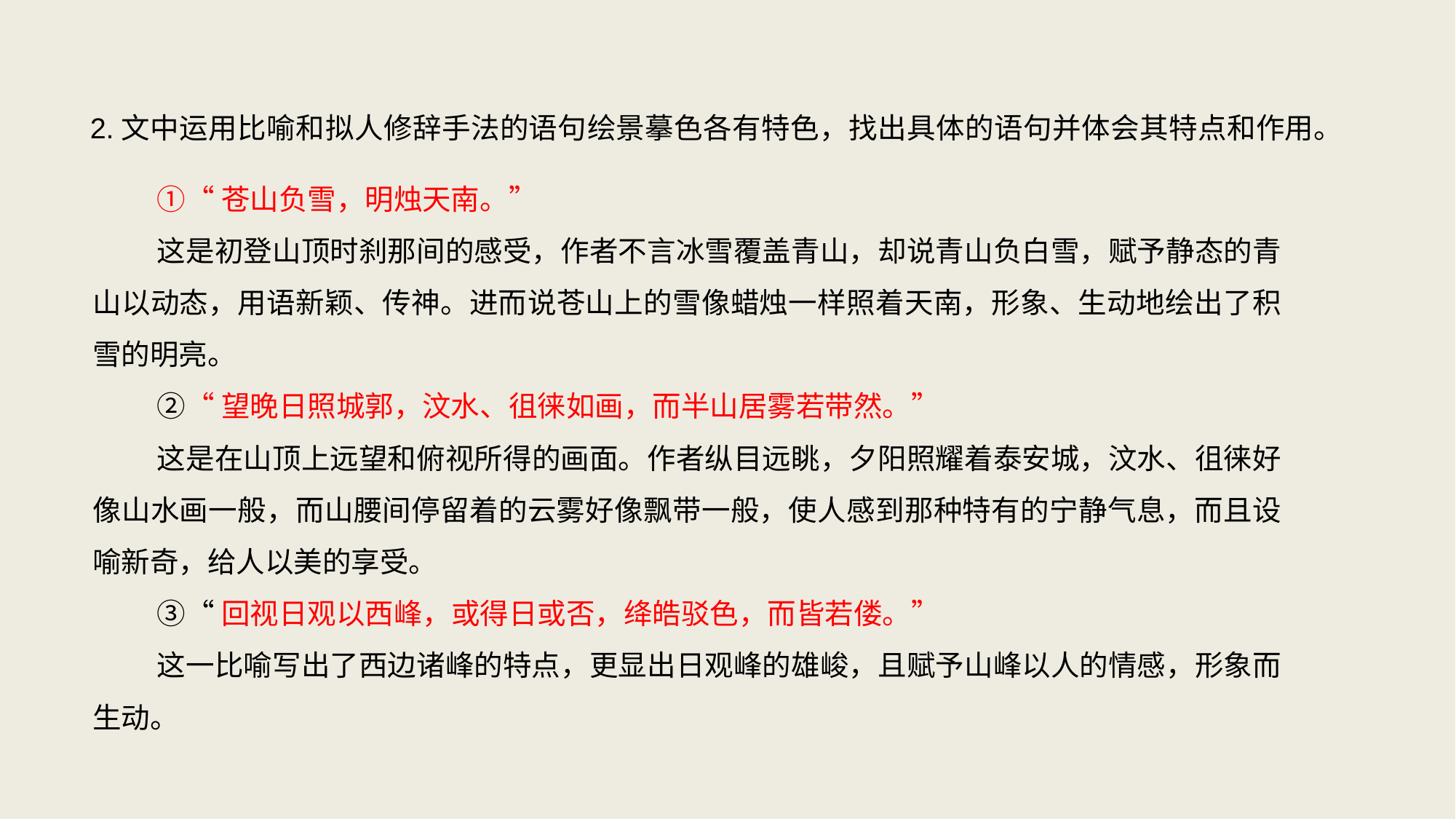

2.文中运用比喻和拟人修辞手法的语句绘景摹色各有特色，找出具体的语句并体会其特点和作用。
①“苍山负雪，明烛天南。”
这是初登山顶时刹那间的感受，作者不言冰雪覆盖青山，却说青山负白雪，赋予静态的青山以动态，用语新颖、传神。进而说苍山上的雪像蜡烛一样照着天南，形象、生动地绘出了积雪的明亮。
②“望晚日照城郭，汶水、徂徕如画，而半山居雾若带然。”
这是在山顶上远望和俯视所得的画面。作者纵目远眺，夕阳照耀着泰安城，汶水、徂徕好像山水画一般，而山腰间停留着的云雾好像飘带一般，使人感到那种特有的宁静气息，而且设喻新奇，给人以美的享受。
③“回视日观以西峰，或得日或否，绛皓驳色，而皆若偻。”
这一比喻写出了西边诸峰的特点，更显出日观峰的雄峻，且赋予山峰以人的情感，形象而生动。